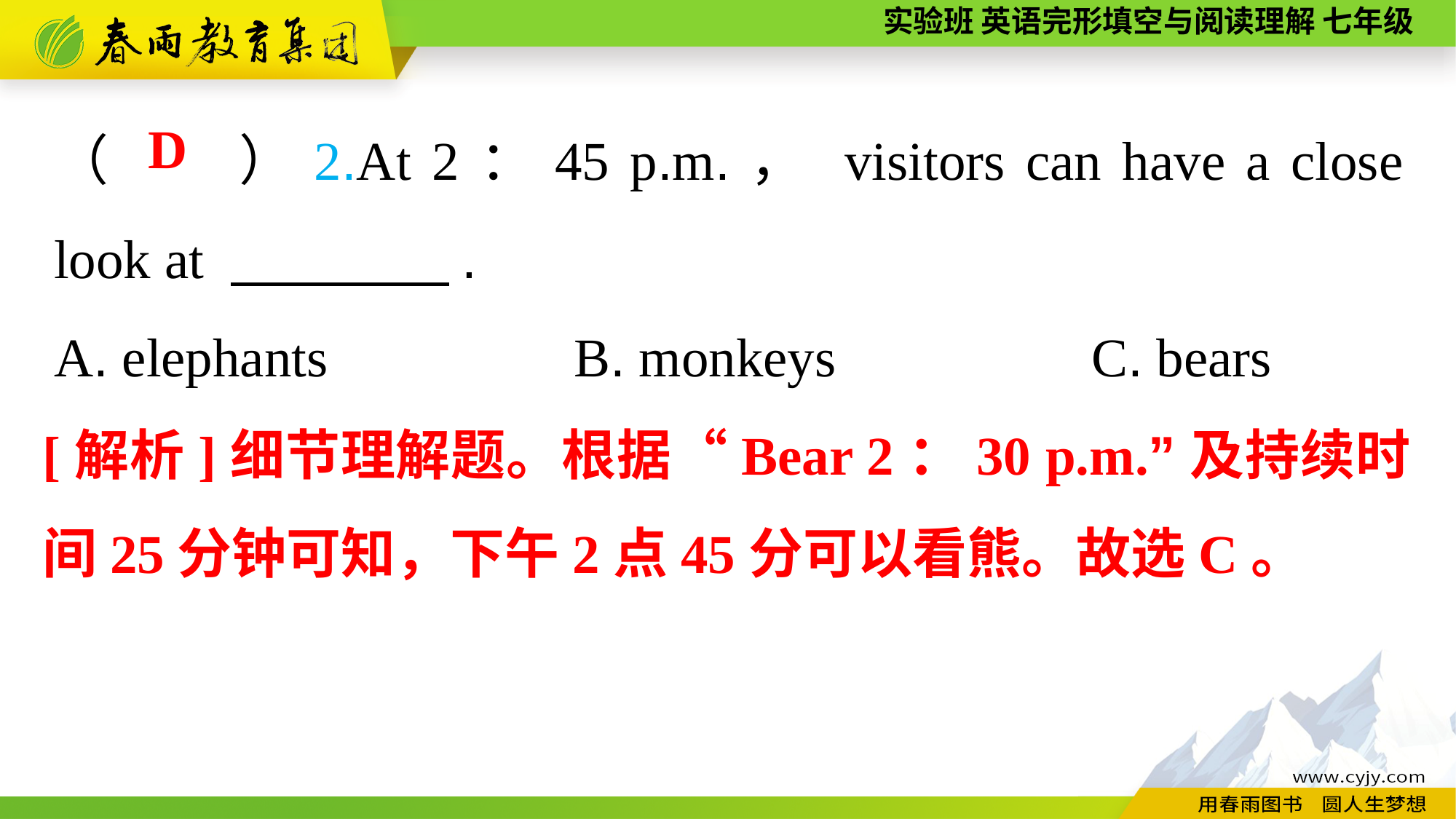

（　　）2.At 2：45 p.m.， visitors can have a close look at 　　　　.
A. elephants                  B. monkeys	                                    C. bears
D
[解析]细节理解题。根据“Bear 2：30 p.m.”及持续时间25分钟可知，下午2点45分可以看熊。故选C。